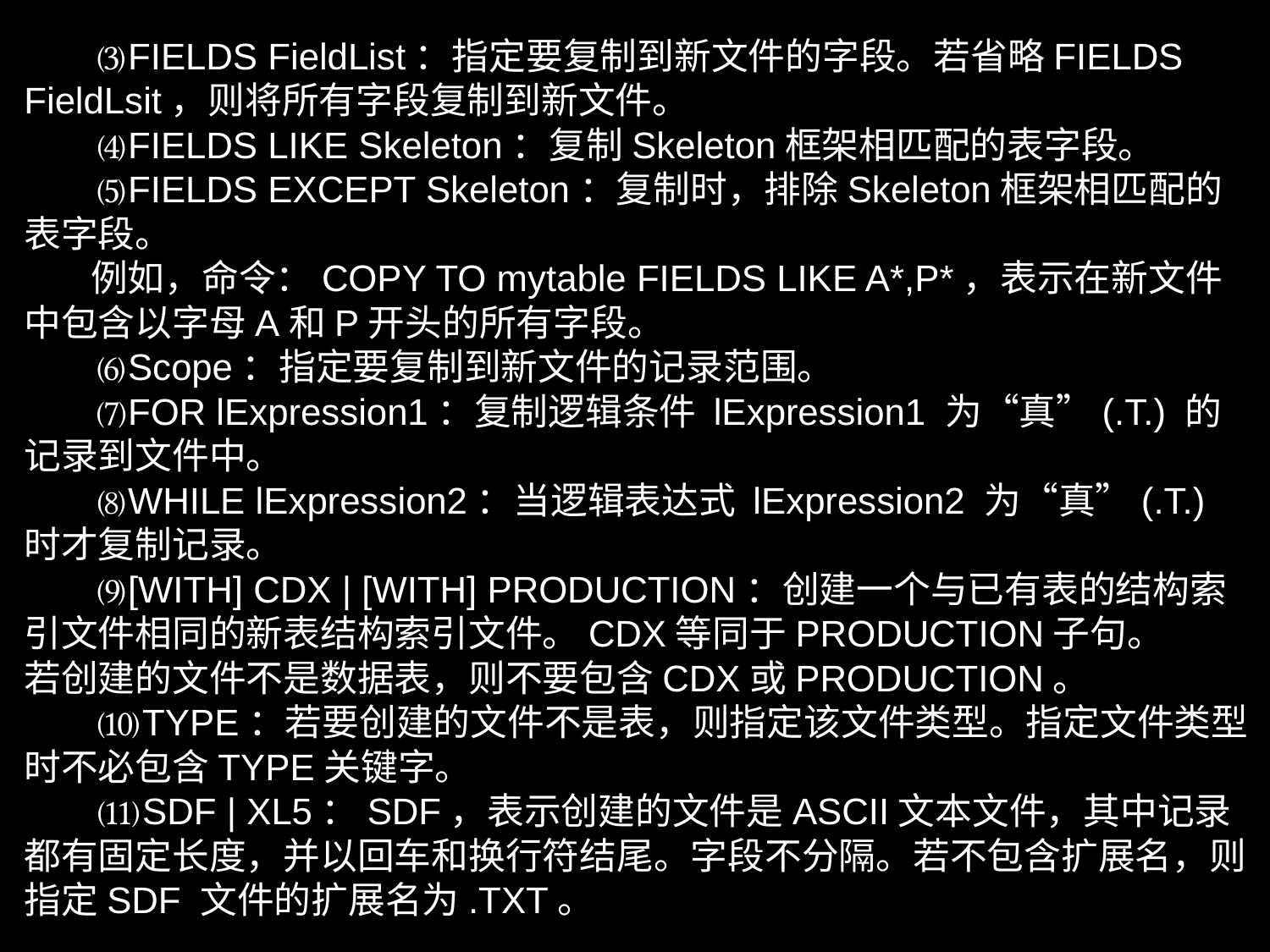

⑶FIELDS FieldList：指定要复制到新文件的字段。若省略FIELDS FieldLsit，则将所有字段复制到新文件。
       ⑷FIELDS LIKE Skeleton：复制Skeleton框架相匹配的表字段。
       ⑸FIELDS EXCEPT Skeleton：复制时，排除Skeleton框架相匹配的表字段。
       例如，命令：COPY TO mytable FIELDS LIKE A*,P*，表示在新文件中包含以字母A和P开头的所有字段。
       ⑹Scope：指定要复制到新文件的记录范围。
       ⑺FOR lExpression1：复制逻辑条件 lExpression1 为“真”(.T.) 的记录到文件中。
       ⑻WHILE lExpression2：当逻辑表达式 lExpression2 为“真”(.T.) 时才复制记录。
       ⑼[WITH] CDX | [WITH] PRODUCTION：创建一个与已有表的结构索引文件相同的新表结构索引文件。CDX等同于PRODUCTION子句。
若创建的文件不是数据表，则不要包含CDX或PRODUCTION。
       ⑽TYPE：若要创建的文件不是表，则指定该文件类型。指定文件类型时不必包含TYPE关键字。
       ⑾SDF | XL5：SDF，表示创建的文件是ASCII文本文件，其中记录都有固定长度，并以回车和换行符结尾。字段不分隔。若不包含扩展名，则指定SDF 文件的扩展名为.TXT。